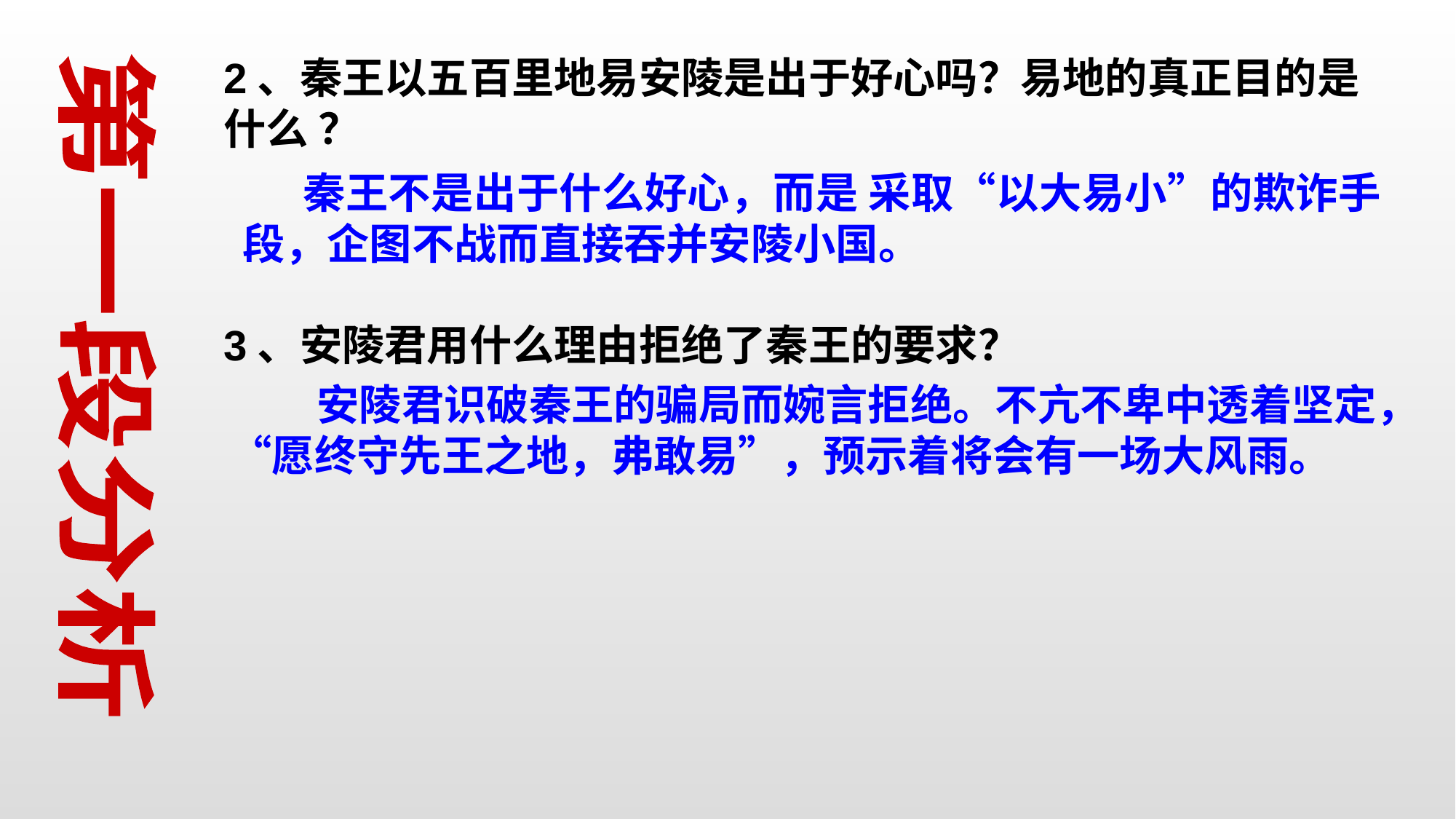

2、秦王以五百里地易安陵是出于好心吗？易地的真正目的是什么 ？

3、安陵君用什么理由拒绝了秦王的要求？

     秦王不是出于什么好心，而是 采取“以大易小”的欺诈手段，企图不战而直接吞并安陵小国。
第一段分析
        安陵君识破秦王的骗局而婉言拒绝。不亢不卑中透着坚定，“愿终守先王之地，弗敢易”，预示着将会有一场大风雨。